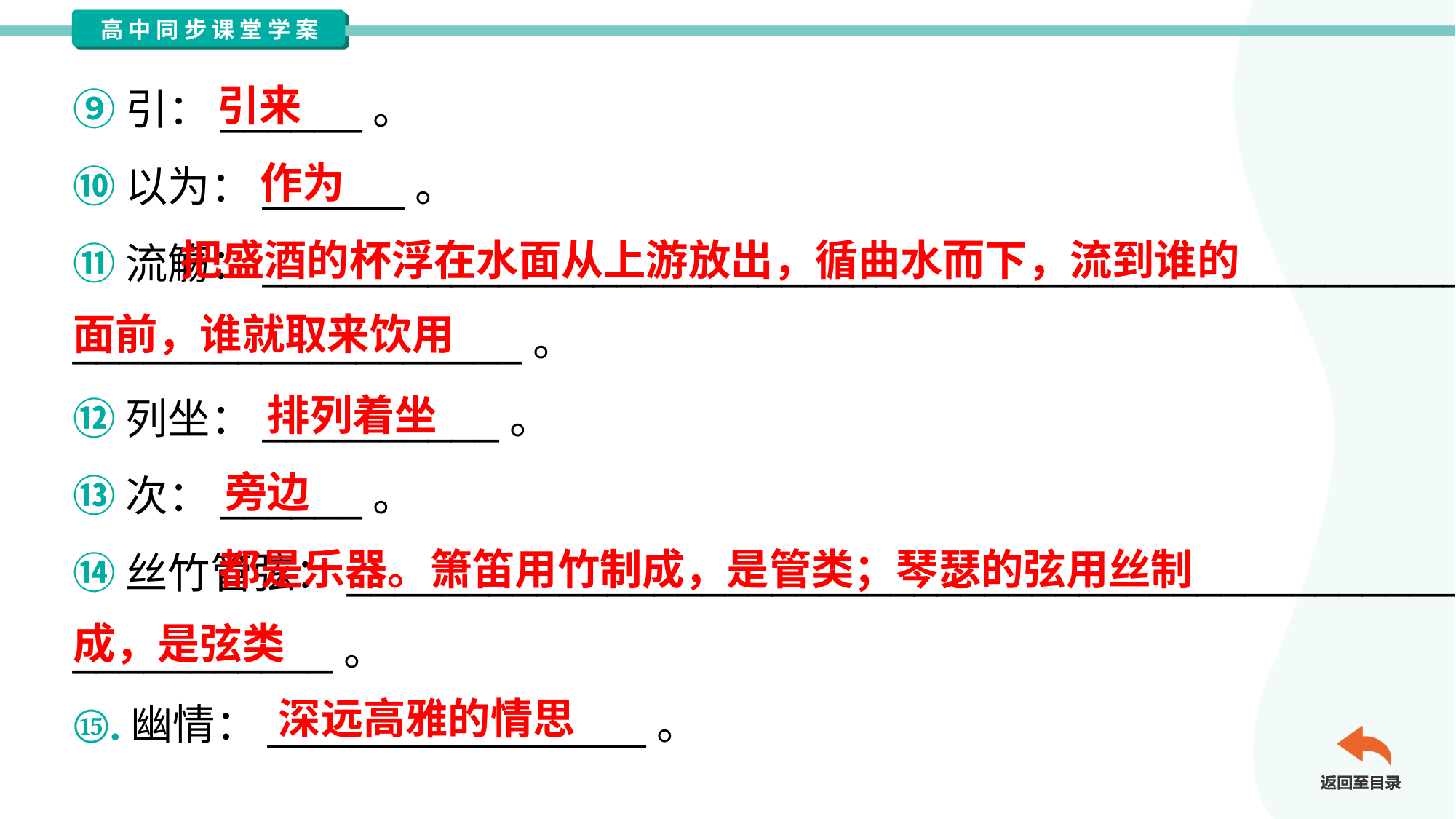

引来
⑨引：______。
⑩以为：______。
⑪流觞：_____________________________________________________
___________________。
⑫列坐：__________。
⑬次：______。
⑭丝竹管弦：_________________________________________________
___________。
⑮.幽情：________________。
作为
          把盛酒的杯浮在水面从上游放出，循曲水而下，流到谁的
面前，谁就取来饮用
排列着坐
旁边
              都是乐器。箫笛用竹制成，是管类；琴瑟的弦用丝制
成，是弦类
深远高雅的情思